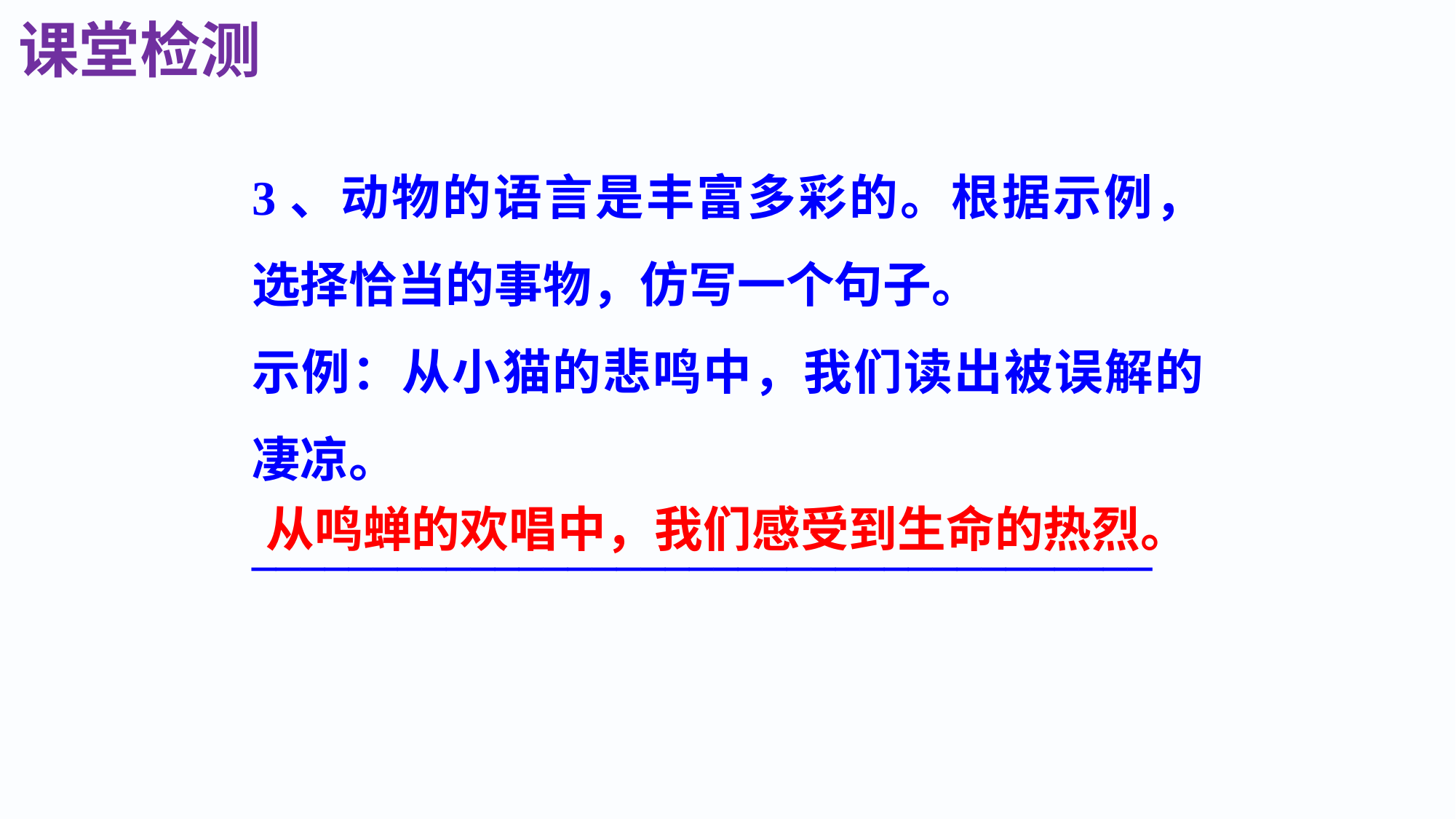

课堂检测
3、动物的语言是丰富多彩的。根据示例，选择恰当的事物，仿写一个句子。
示例：从小猫的悲鸣中，我们读出被误解的凄凉。
_____________________________________
从鸣蝉的欢唱中，我们感受到生命的热烈。